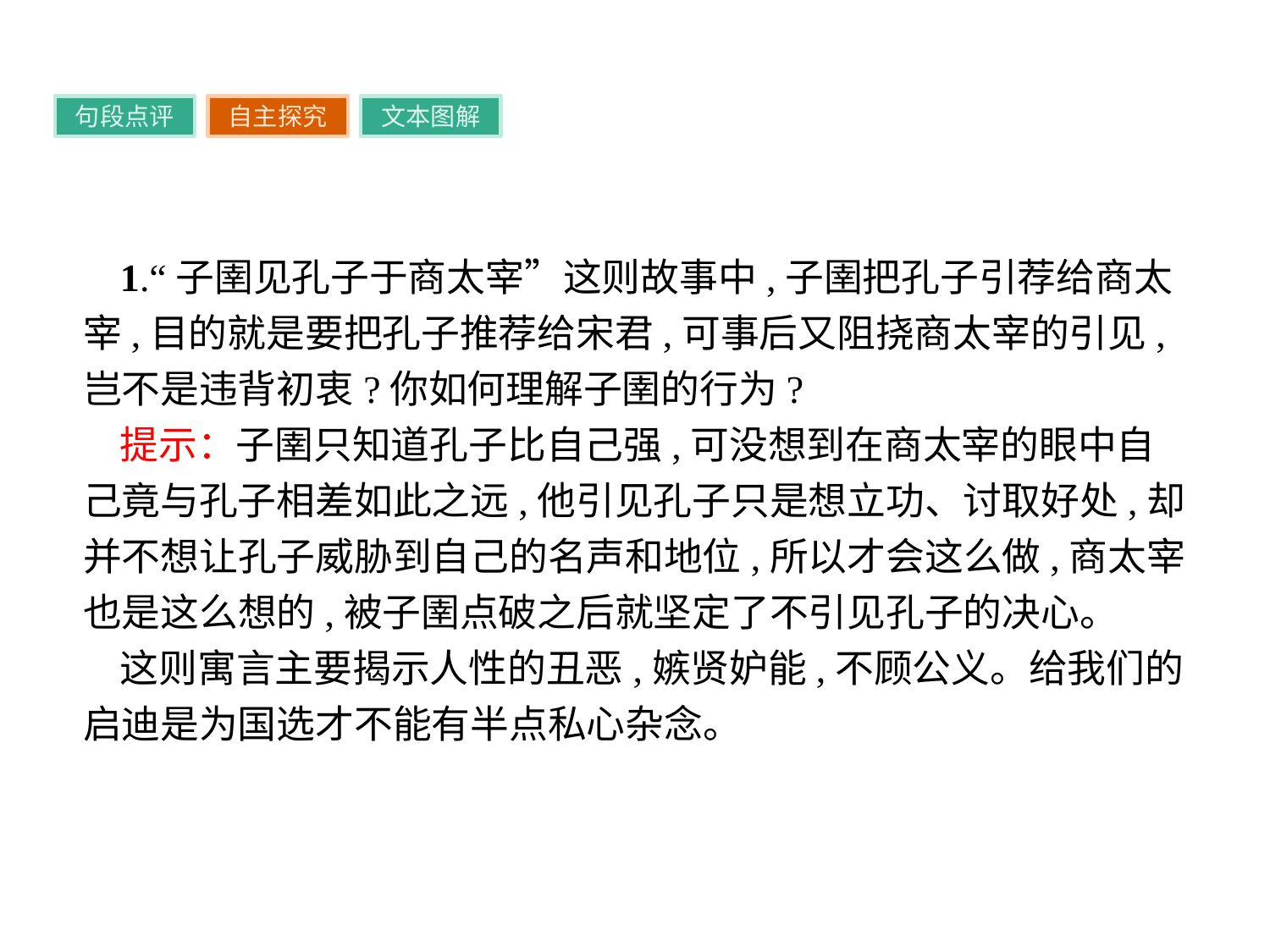

句段点评
自主探究
文本图解
1.“子圉见孔子于商太宰”这则故事中,子圉把孔子引荐给商太宰,目的就是要把孔子推荐给宋君,可事后又阻挠商太宰的引见,岂不是违背初衷?你如何理解子圉的行为?
提示：子圉只知道孔子比自己强,可没想到在商太宰的眼中自己竟与孔子相差如此之远,他引见孔子只是想立功、讨取好处,却并不想让孔子威胁到自己的名声和地位,所以才会这么做,商太宰也是这么想的,被子圉点破之后就坚定了不引见孔子的决心。
这则寓言主要揭示人性的丑恶,嫉贤妒能,不顾公义。给我们的启迪是为国选才不能有半点私心杂念。